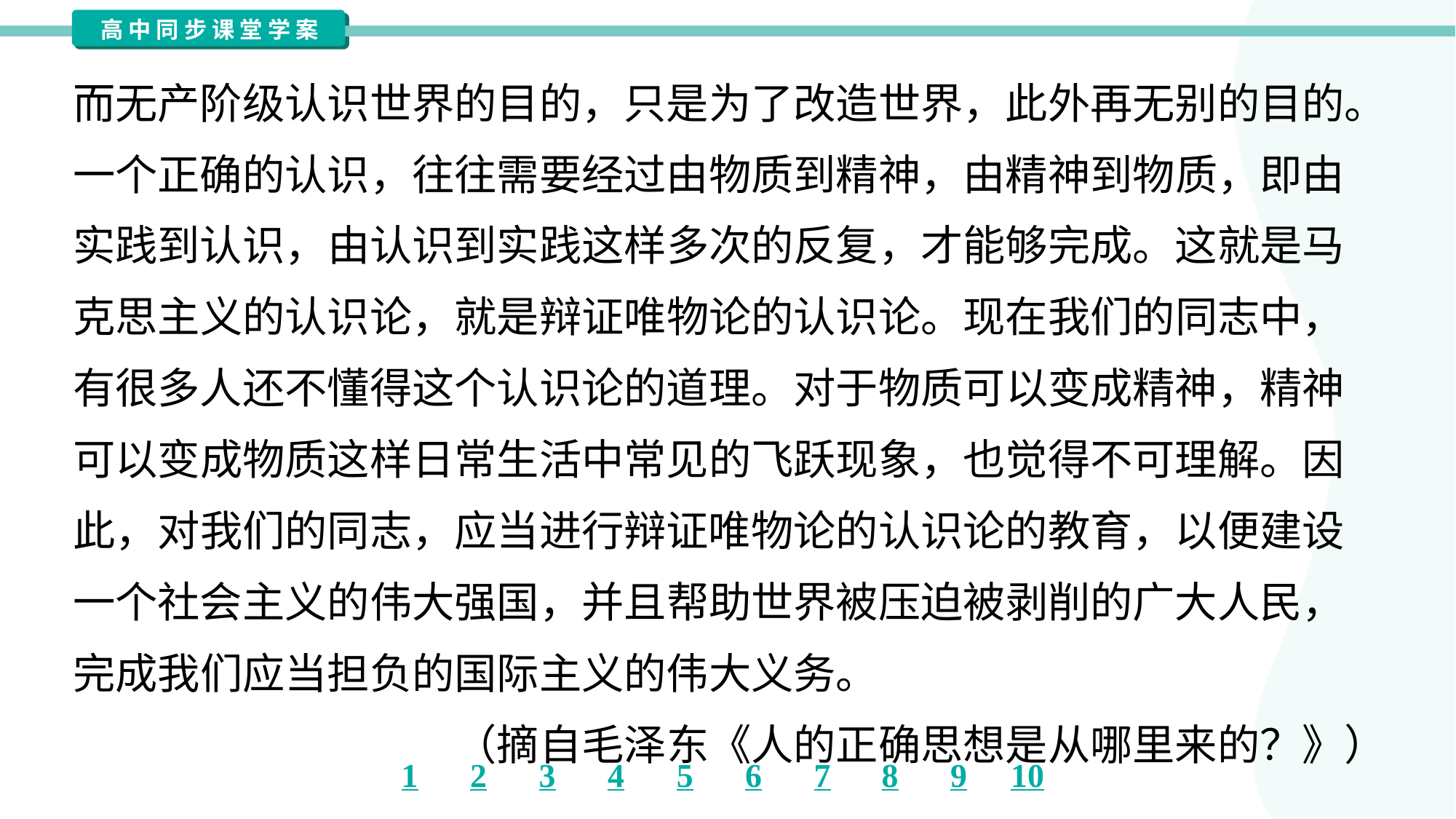

而无产阶级认识世界的目的，只是为了改造世界，此外再无别的目的。
一个正确的认识，往往需要经过由物质到精神，由精神到物质，即由
实践到认识，由认识到实践这样多次的反复，才能够完成。这就是马
克思主义的认识论，就是辩证唯物论的认识论。现在我们的同志中，
有很多人还不懂得这个认识论的道理。对于物质可以变成精神，精神
可以变成物质这样日常生活中常见的飞跃现象，也觉得不可理解。因
此，对我们的同志，应当进行辩证唯物论的认识论的教育，以便建设
一个社会主义的伟大强国，并且帮助世界被压迫被剥削的广大人民，
完成我们应当担负的国际主义的伟大义务。
（摘自毛泽东《人的正确思想是从哪里来的？》）